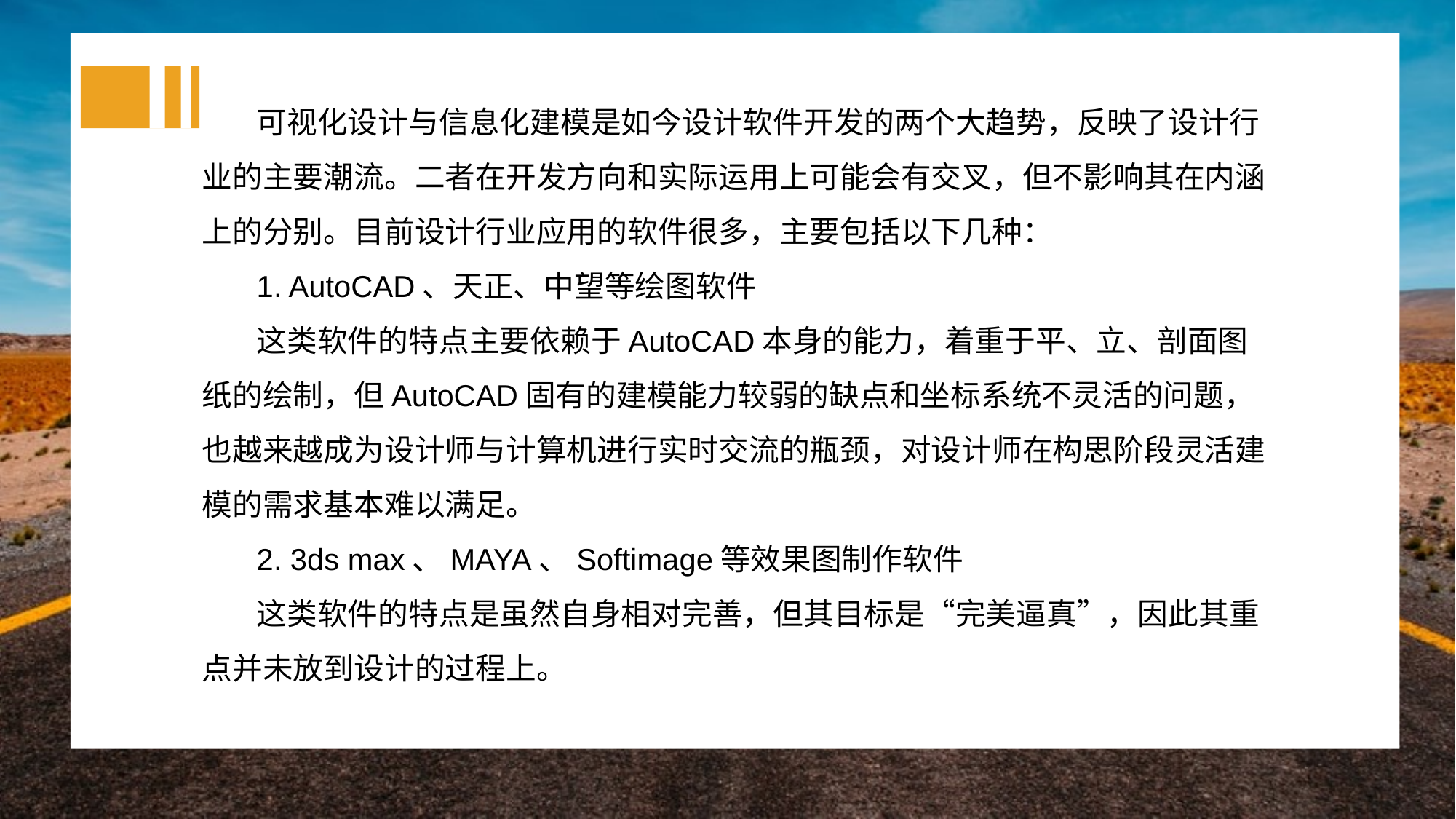

可视化设计与信息化建模是如今设计软件开发的两个大趋势，反映了设计行业的主要潮流。二者在开发方向和实际运用上可能会有交叉，但不影响其在内涵上的分别。目前设计行业应用的软件很多，主要包括以下几种：
1. AutoCAD、天正、中望等绘图软件
这类软件的特点主要依赖于AutoCAD本身的能力，着重于平、立、剖面图纸的绘制，但AutoCAD固有的建模能力较弱的缺点和坐标系统不灵活的问题，也越来越成为设计师与计算机进行实时交流的瓶颈，对设计师在构思阶段灵活建模的需求基本难以满足。
2. 3ds max、MAYA、Softimage等效果图制作软件
这类软件的特点是虽然自身相对完善，但其目标是“完美逼真”，因此其重点并未放到设计的过程上。